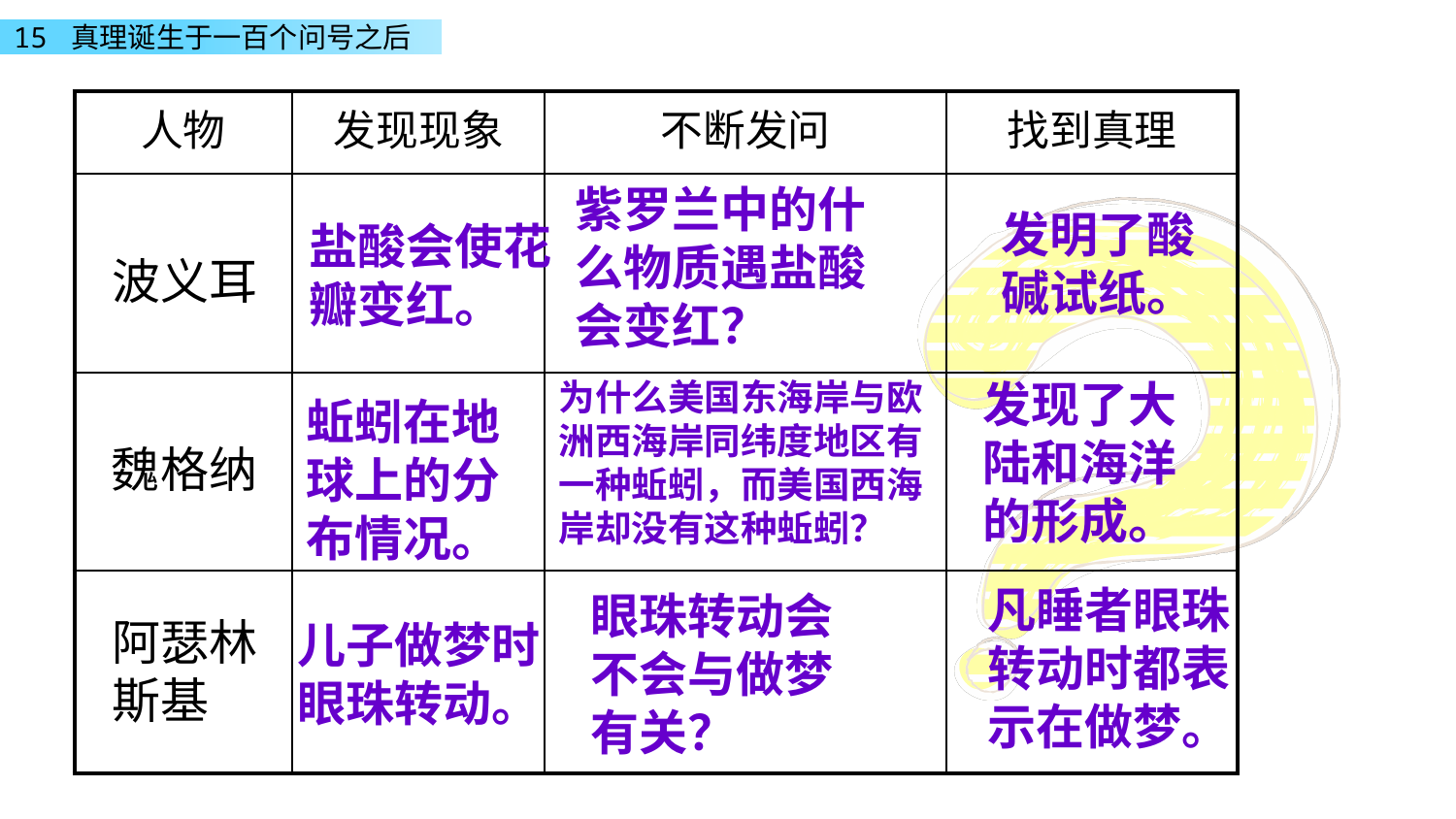

| 人物 | 发现现象 | 不断发问 | 找到真理 |
| --- | --- | --- | --- |
|  |  |  |  |
|  |  |  |  |
|  |  |  |  |
紫罗兰中的什么物质遇盐酸会变红？
发明了酸碱试纸。
盐酸会使花瓣变红。
波义耳
为什么美国东海岸与欧洲西海岸同纬度地区有一种蚯蚓，而美国西海岸却没有这种蚯蚓？
发现了大陆和海洋的形成。
蚯蚓在地球上的分布情况。
魏格纳
凡睡者眼珠转动时都表示在做梦。
眼珠转动会不会与做梦有关？
阿瑟林斯基
儿子做梦时眼珠转动。